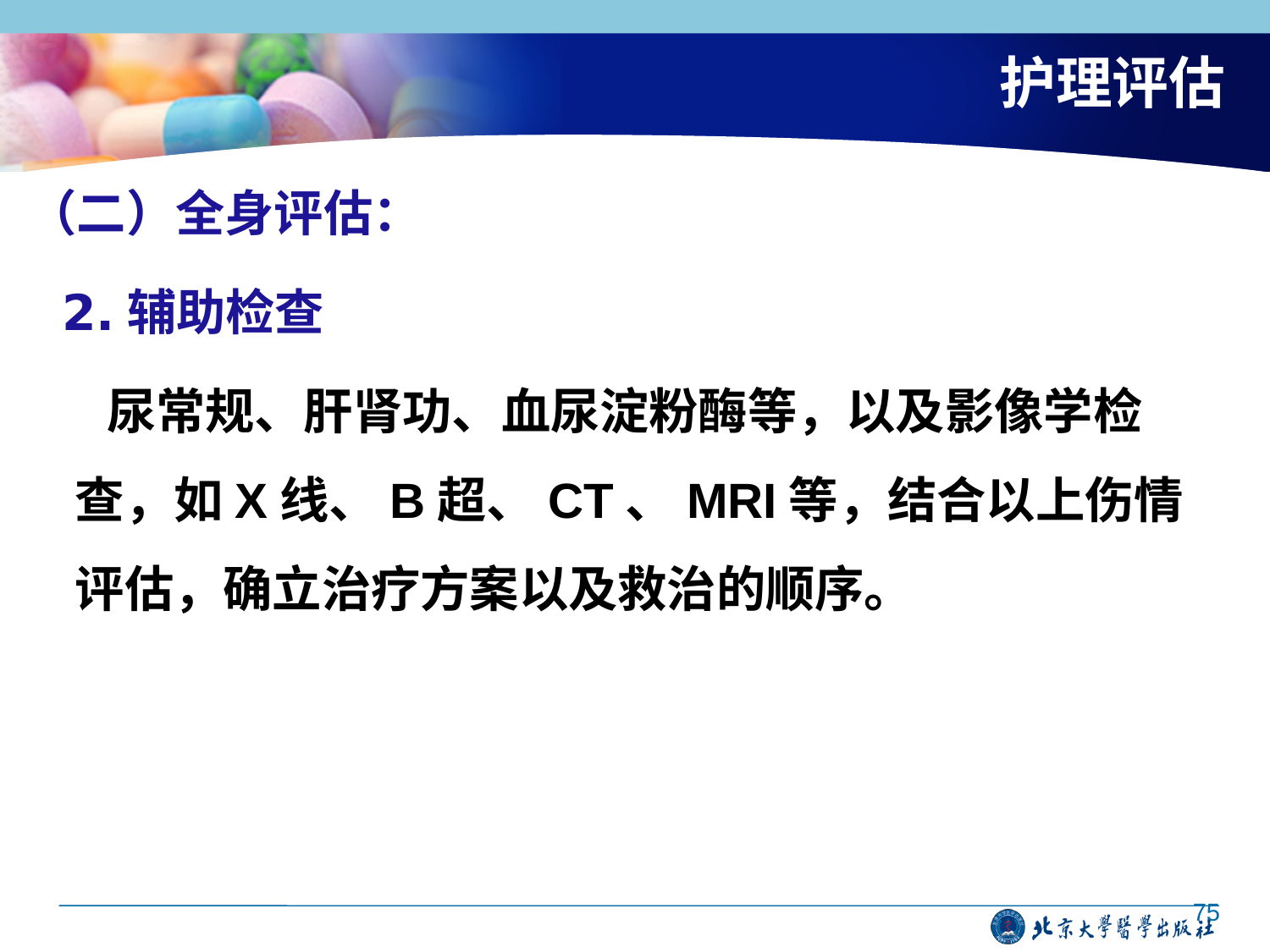

# 护理评估
（二）全身评估：
  2.辅助检查
      尿常规、肝肾功、血尿淀粉酶等，以及影像学检查，如X线、B超、CT、MRI等，结合以上伤情评估，确立治疗方案以及救治的顺序。

75